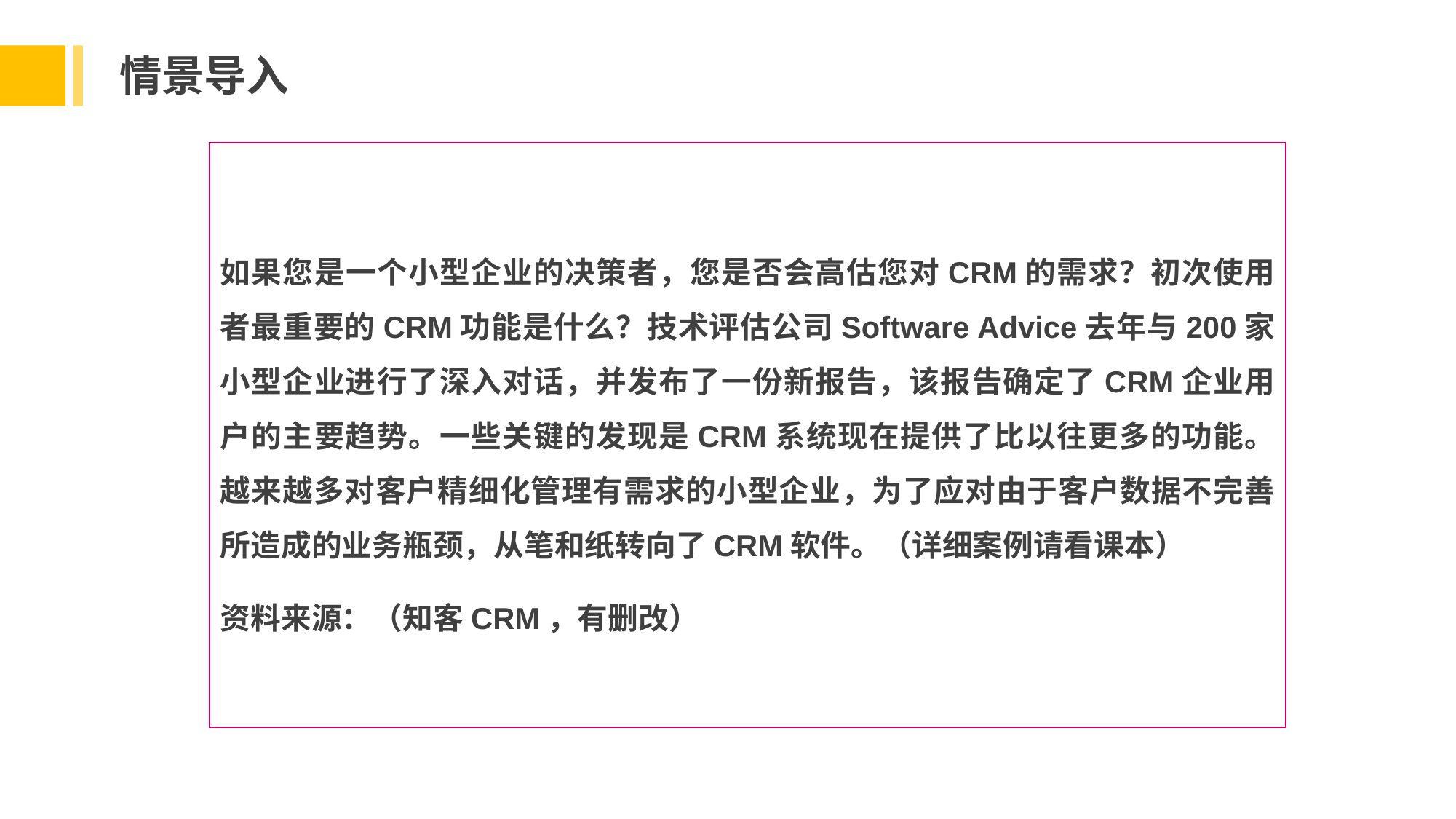

情景导入

如果您是一个小型企业的决策者，您是否会高估您对CRM的需求？初次使用者最重要的CRM功能是什么？技术评估公司Software Advice去年与200家小型企业进行了深入对话，并发布了一份新报告，该报告确定了CRM企业用户的主要趋势。一些关键的发现是CRM系统现在提供了比以往更多的功能。越来越多对客户精细化管理有需求的小型企业，为了应对由于客户数据不完善所造成的业务瓶颈，从笔和纸转向了CRM软件。（详细案例请看课本）
资料来源：（知客CRM，有删改）